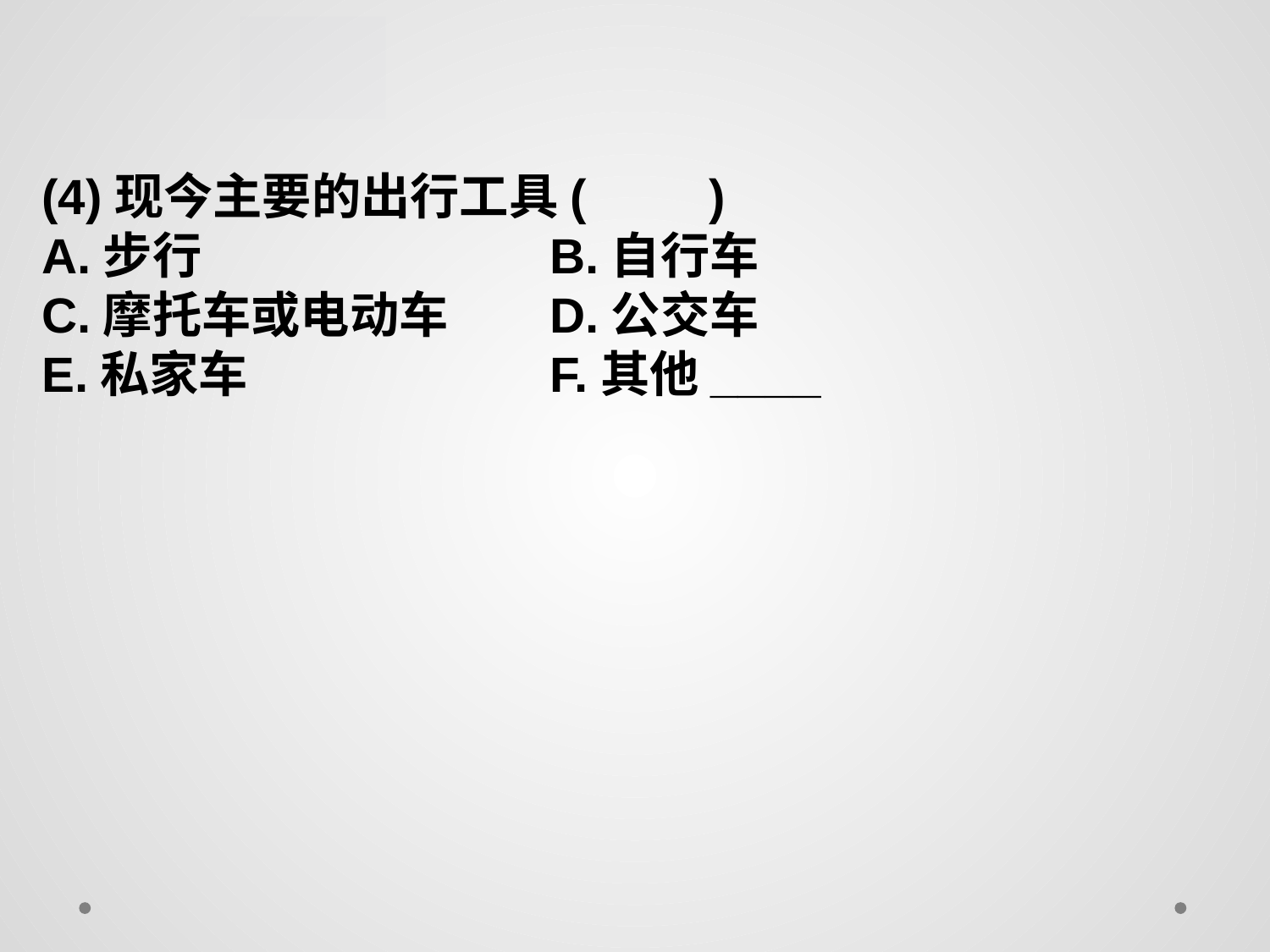

(4)现今主要的出行工具(　　)
A.步行			B.自行车
C.摩托车或电动车　	D.公交车
E.私家车　 		F.其他____